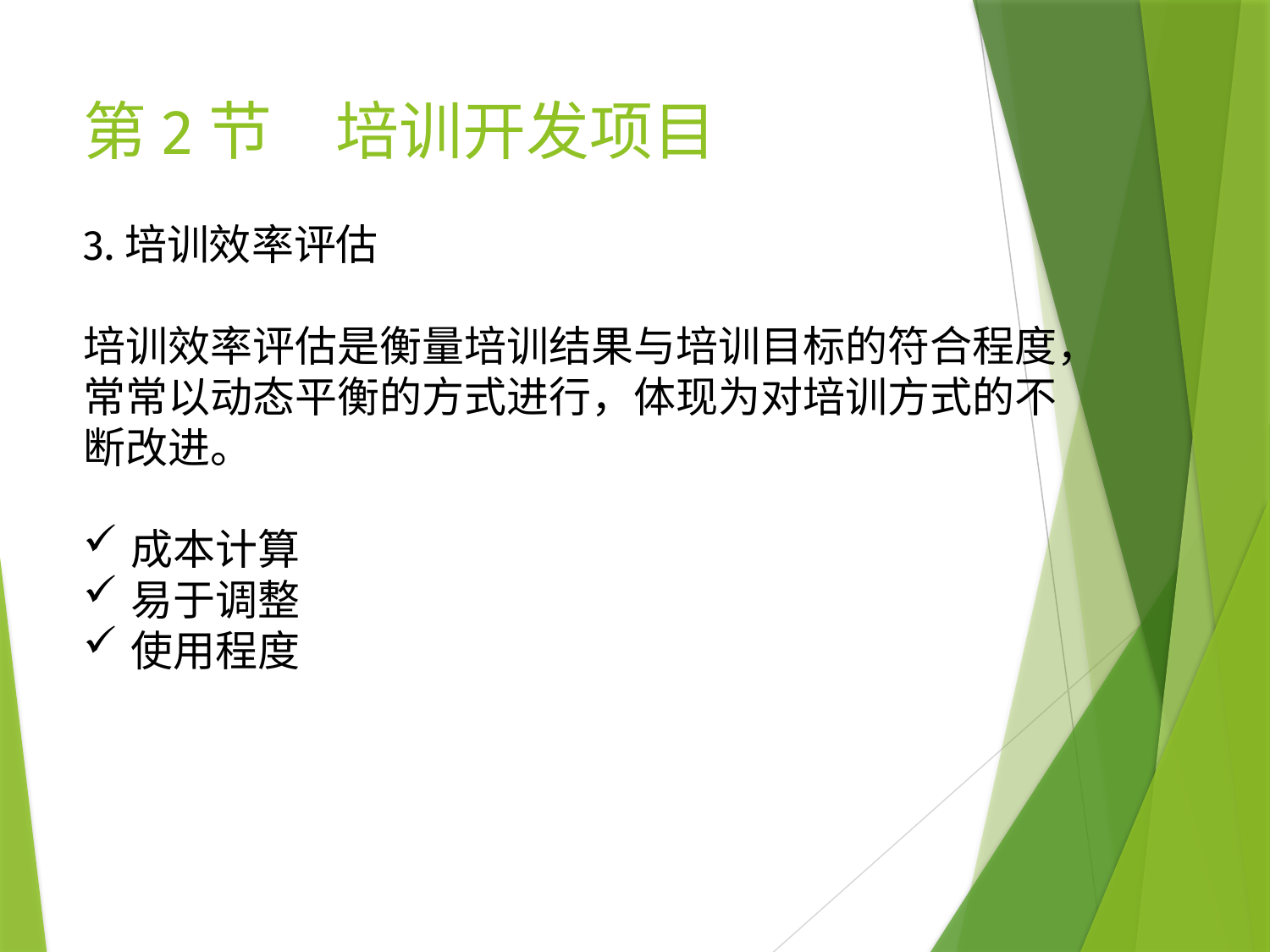

# 第2节　培训开发项目
3.培训效率评估

培训效率评估是衡量培训结果与培训目标的符合程度，常常以动态平衡的方式进行，体现为对培训方式的不断改进。

成本计算
易于调整
使用程度